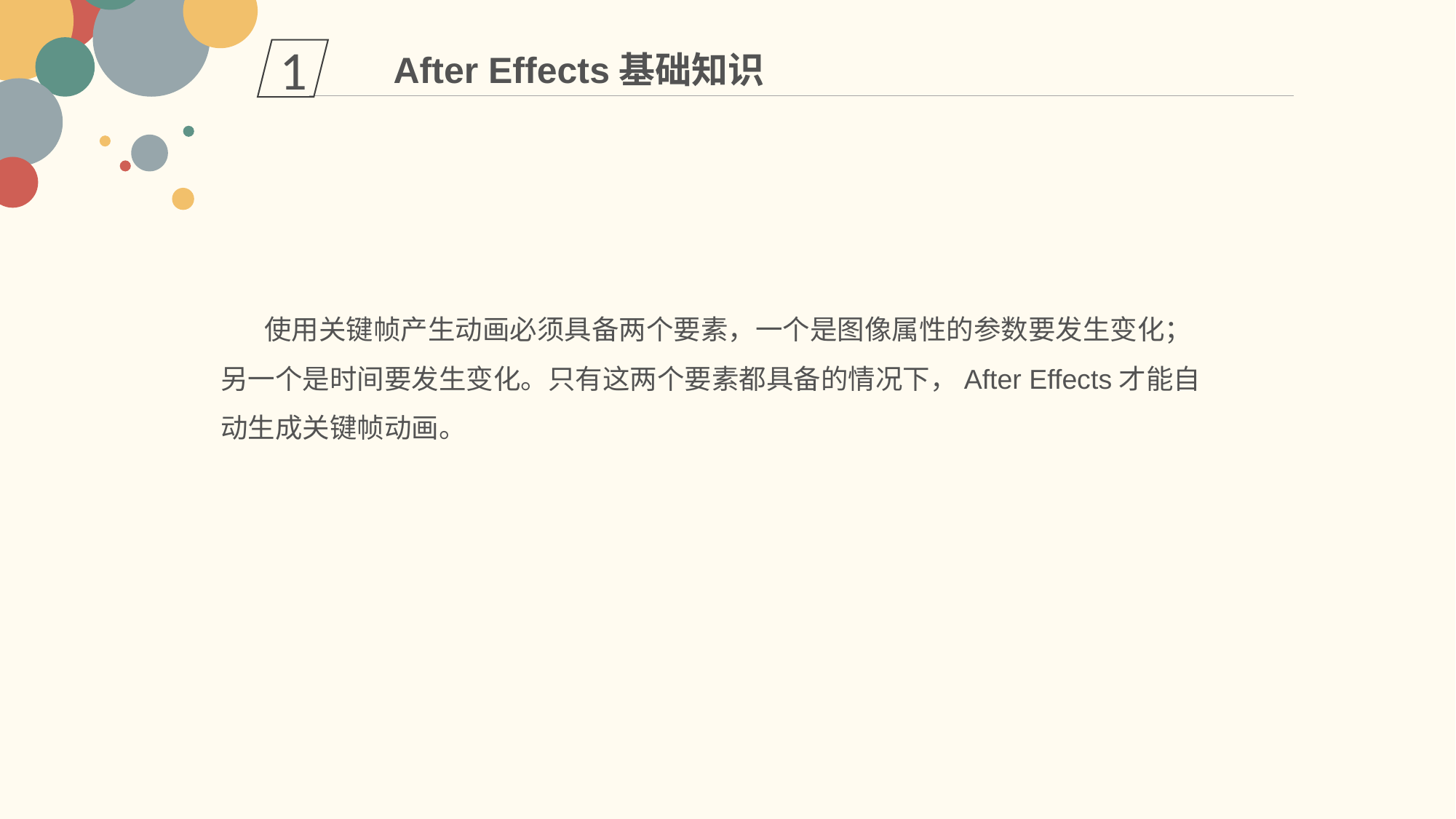

1
After Effects基础知识
      使用关键帧产生动画必须具备两个要素，一个是图像属性的参数要发生变化；另一个是时间要发生变化。只有这两个要素都具备的情况下，After Effects才能自动生成关键帧动画。